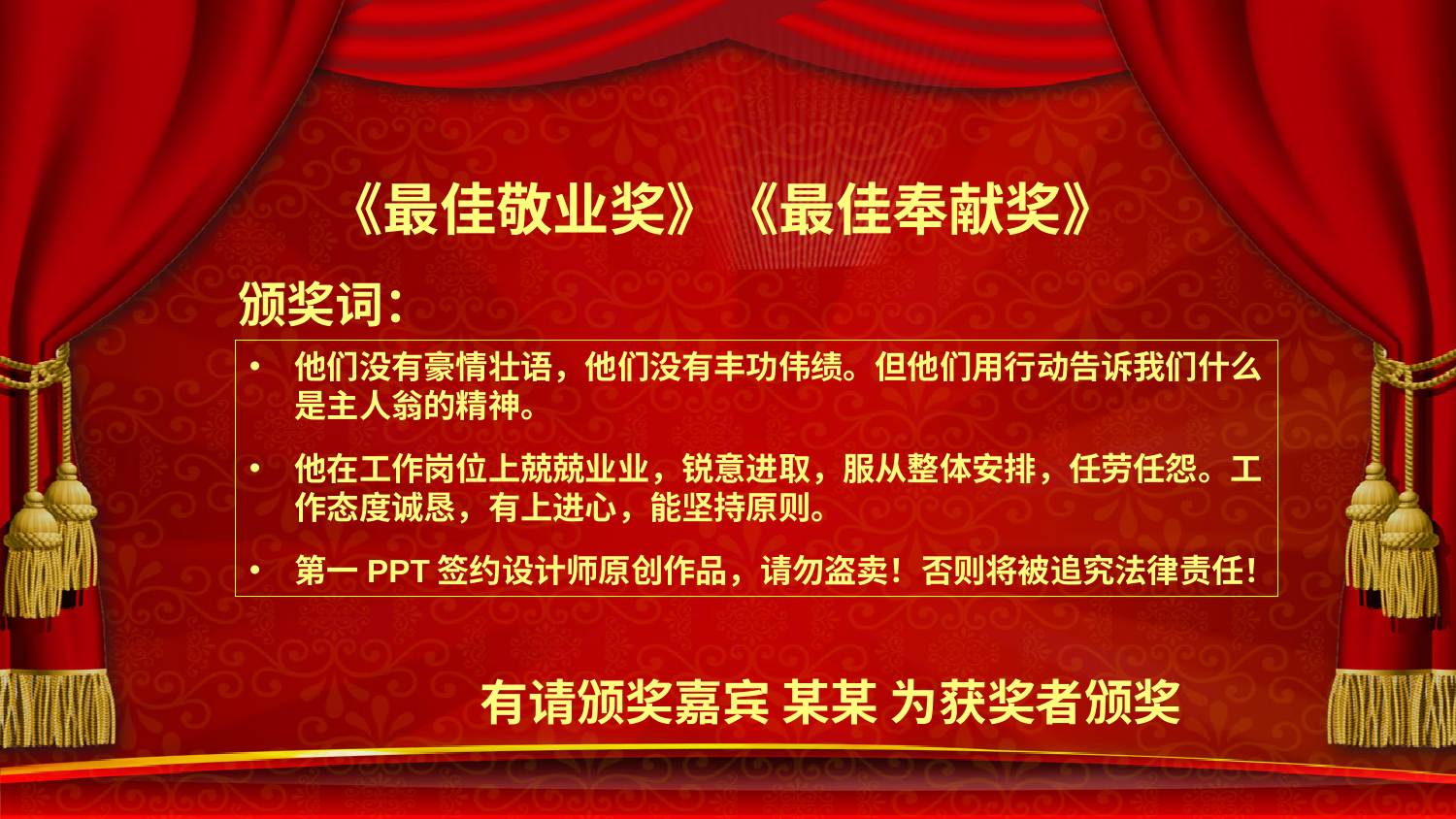

《最佳敬业奖》《最佳奉献奖》
颁奖词：
他们没有豪情壮语，他们没有丰功伟绩。但他们用行动告诉我们什么是主人翁的精神。
他在工作岗位上兢兢业业，锐意进取，服从整体安排，任劳任怨。工作态度诚恳，有上进心，能坚持原则。
第一PPT签约设计师原创作品，请勿盗卖！否则将被追究法律责任！
有请颁奖嘉宾 某某 为获奖者颁奖